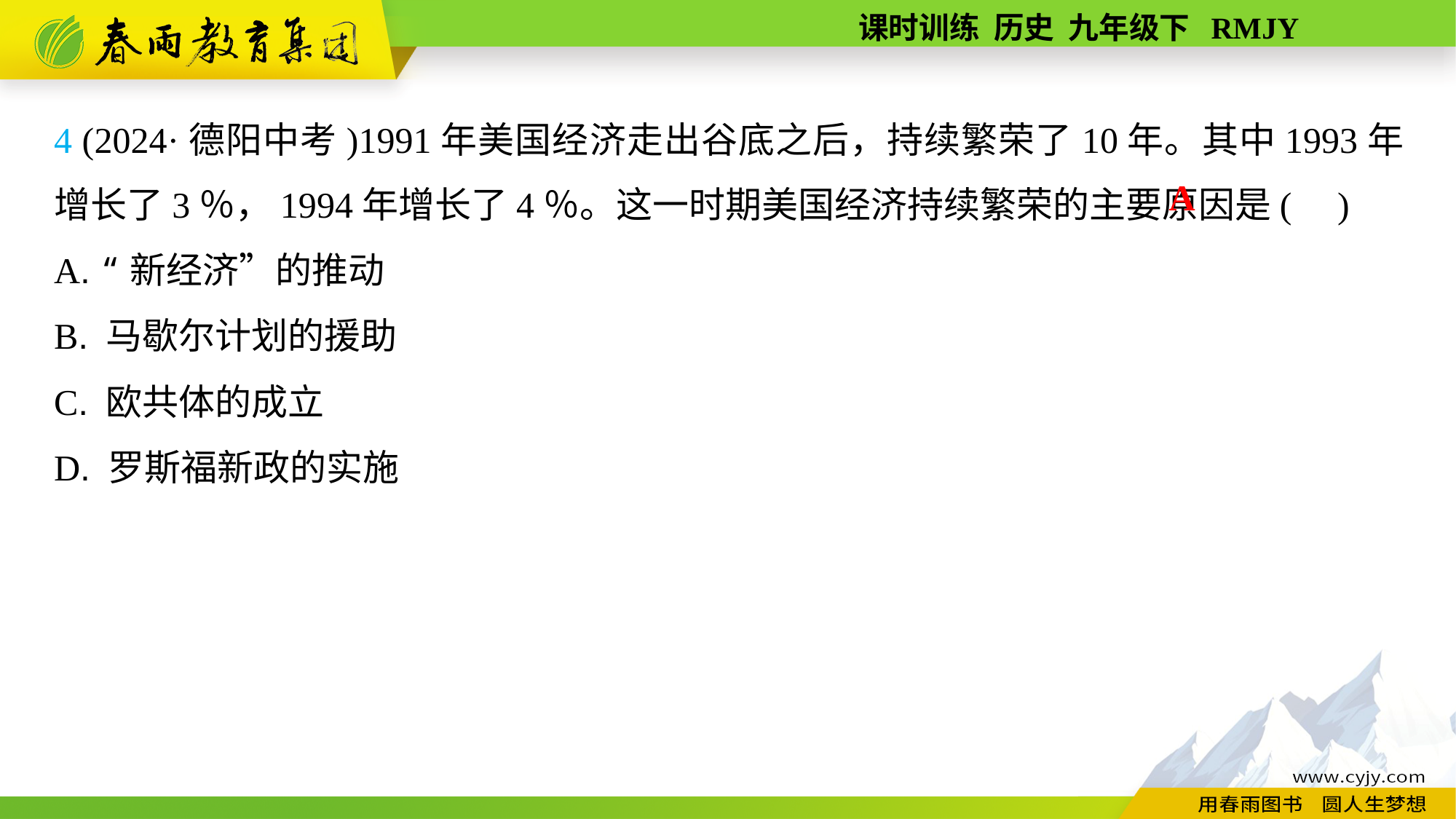

4 (2024·德阳中考)1991年美国经济走出谷底之后，持续繁荣了10年。其中1993年增长了3％，1994年增长了4％。这一时期美国经济持续繁荣的主要原因是(     )
A. “新经济”的推动
B. 马歇尔计划的援助
C. 欧共体的成立
D. 罗斯福新政的实施
A